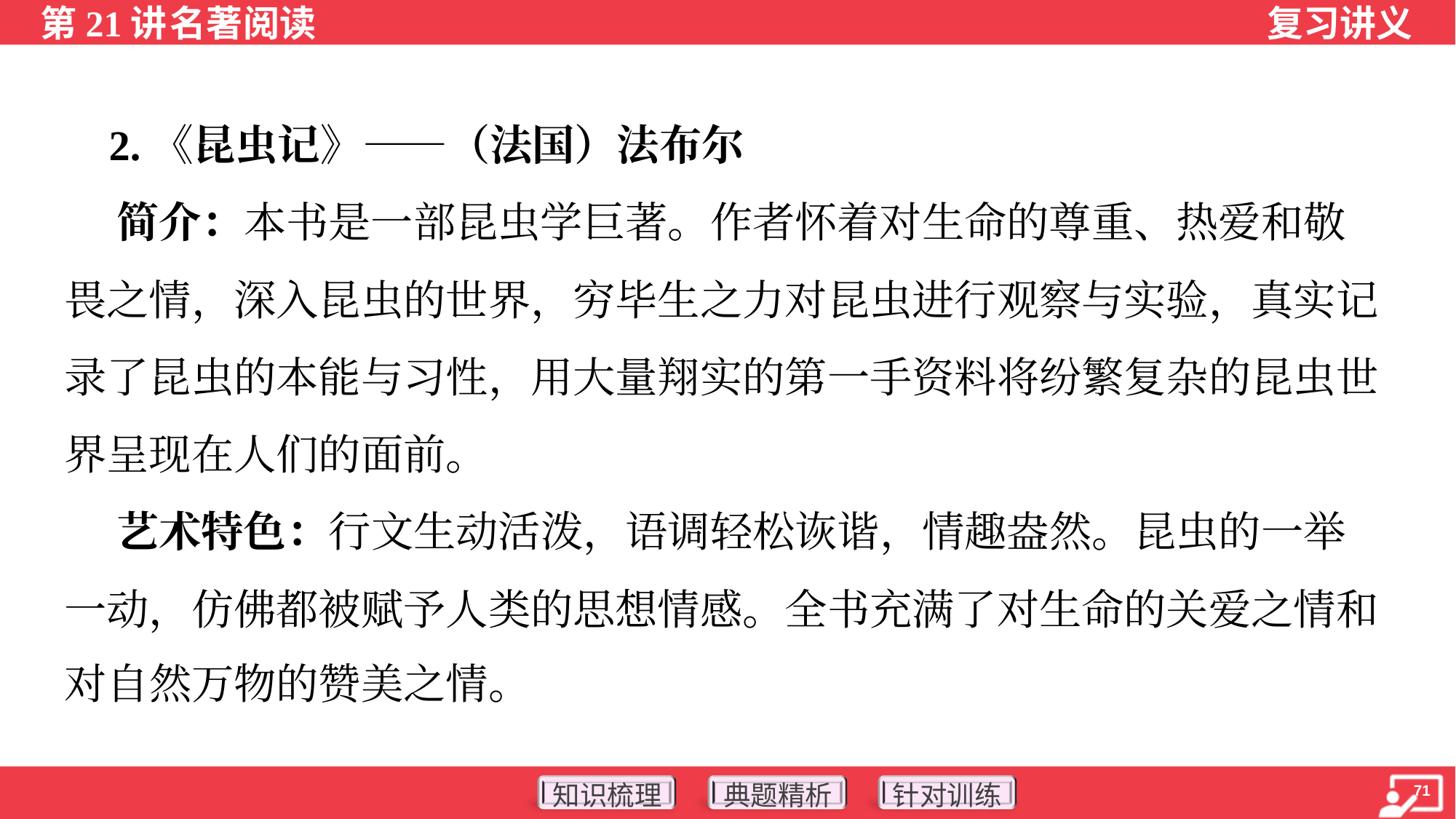

2.《昆虫记》——（法国）法布尔
    简介：本书是一部昆虫学巨著。作者怀着对生命的尊重、热爱和敬
畏之情，深入昆虫的世界，穷毕生之力对昆虫进行观察与实验，真实记
录了昆虫的本能与习性，用大量翔实的第一手资料将纷繁复杂的昆虫世
界呈现在人们的面前。
    艺术特色：行文生动活泼，语调轻松诙谐，情趣盎然。昆虫的一举
一动，仿佛都被赋予人类的思想情感。全书充满了对生命的关爱之情和
对自然万物的赞美之情。